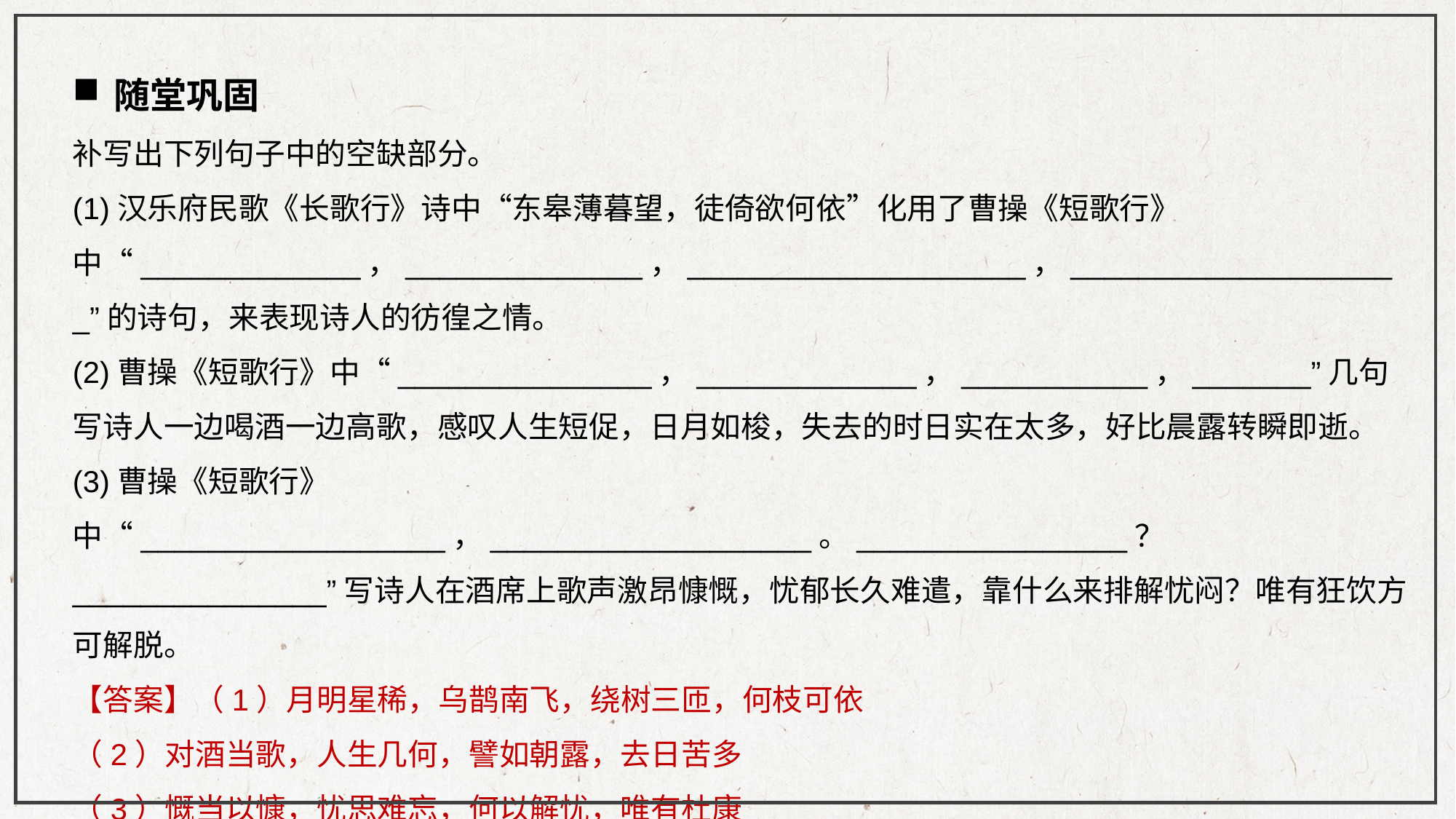

随堂巩固
补写出下列句子中的空缺部分。
(1)汉乐府民歌《长歌行》诗中“东皋薄暮望，徒倚欲何依”化用了曹操《短歌行》中“_____________，______________，____________________，____________________”的诗句，来表现诗人的彷徨之情。
(2)曹操《短歌行》中“_______________，_____________，___________，_______”几句写诗人一边喝酒一边高歌，感叹人生短促，日月如梭，失去的时日实在太多，好比晨露转瞬即逝。
(3)曹操《短歌行》中“__________________，___________________。________________？_______________”写诗人在酒席上歌声激昂慷慨，忧郁长久难遣，靠什么来排解忧闷？唯有狂饮方可解脱。
【答案】（1）月明星稀，乌鹊南飞，绕树三匝，何枝可依
（2）对酒当歌，人生几何，譬如朝露，去日苦多
（3）慨当以慷，忧思难忘，何以解忧，唯有杜康